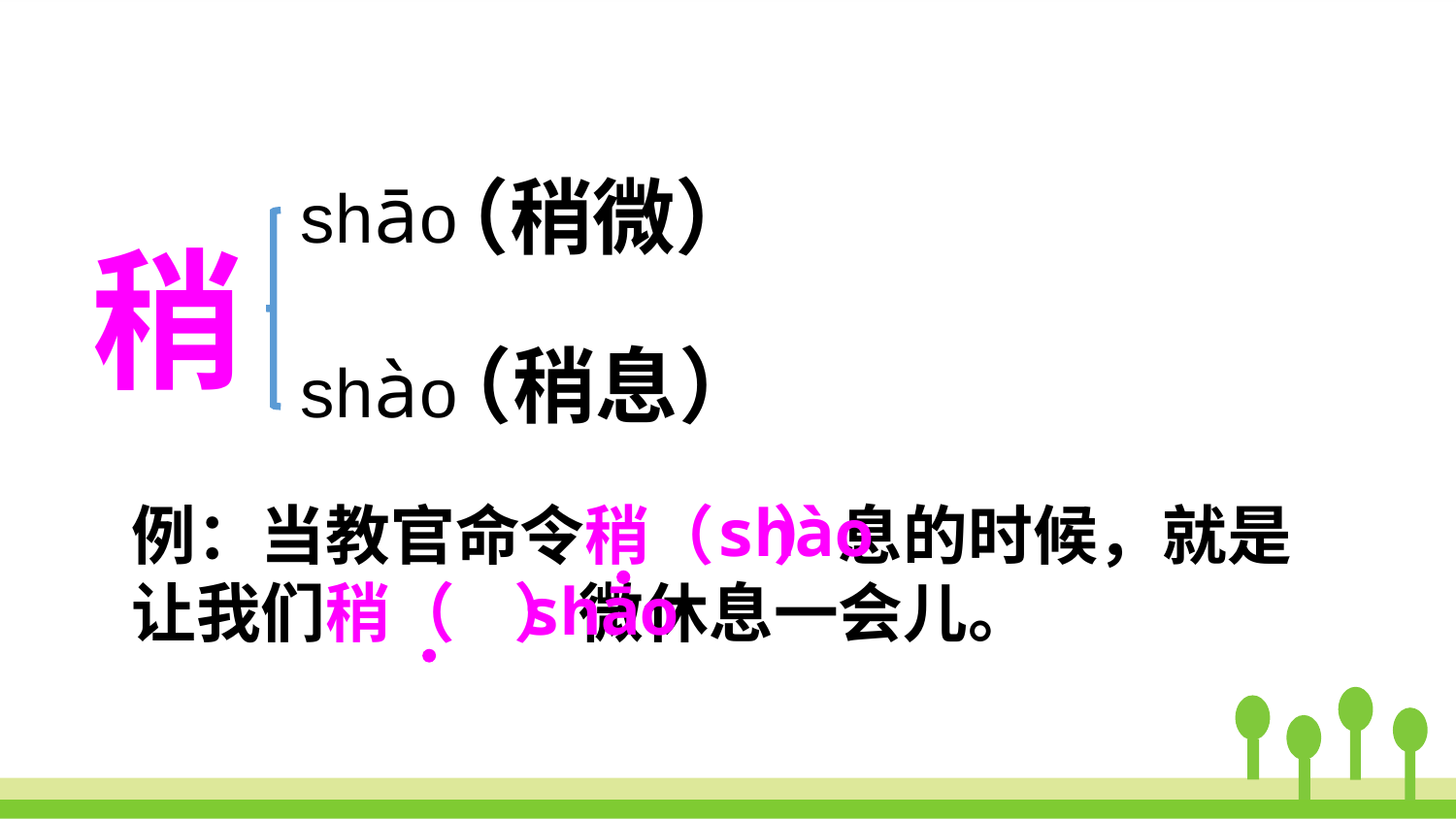

（稍微）
shāo

稍
（稍息）
shào
shào
例：当教官命令稍（    ）息的时候，就是让我们稍（    ）微休息一会儿。
shāo